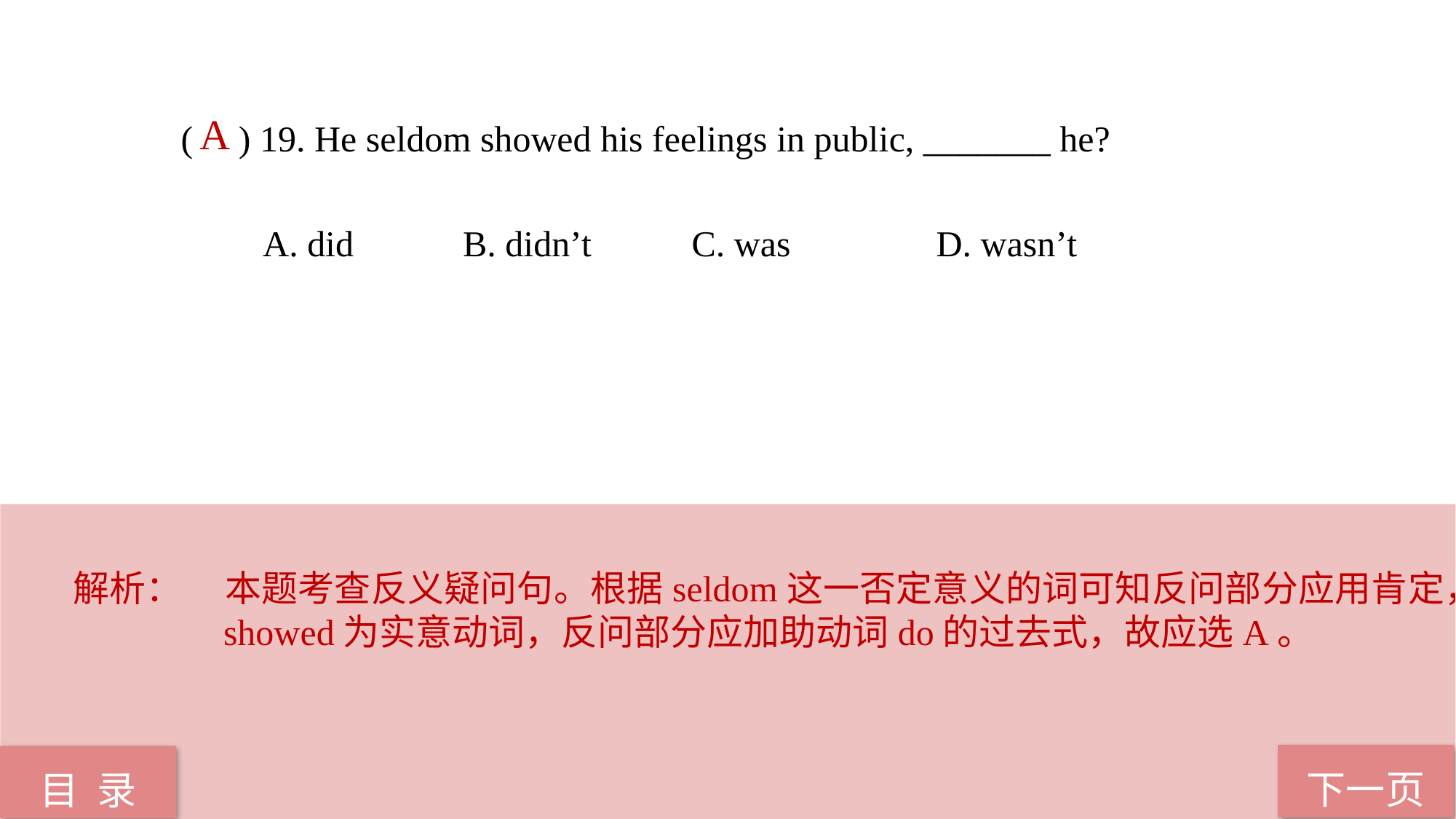

A
(     ) 19. He seldom showed his feelings in public, _______ he?

         A. did            B. didn’t           C. was                D. wasn’t
解析：   	本题考查反义疑问句。根据seldom这一否定意义的词可知反问部分应用肯定，showed为实意动词，反问部分应加助动词do的过去式，故应选A。